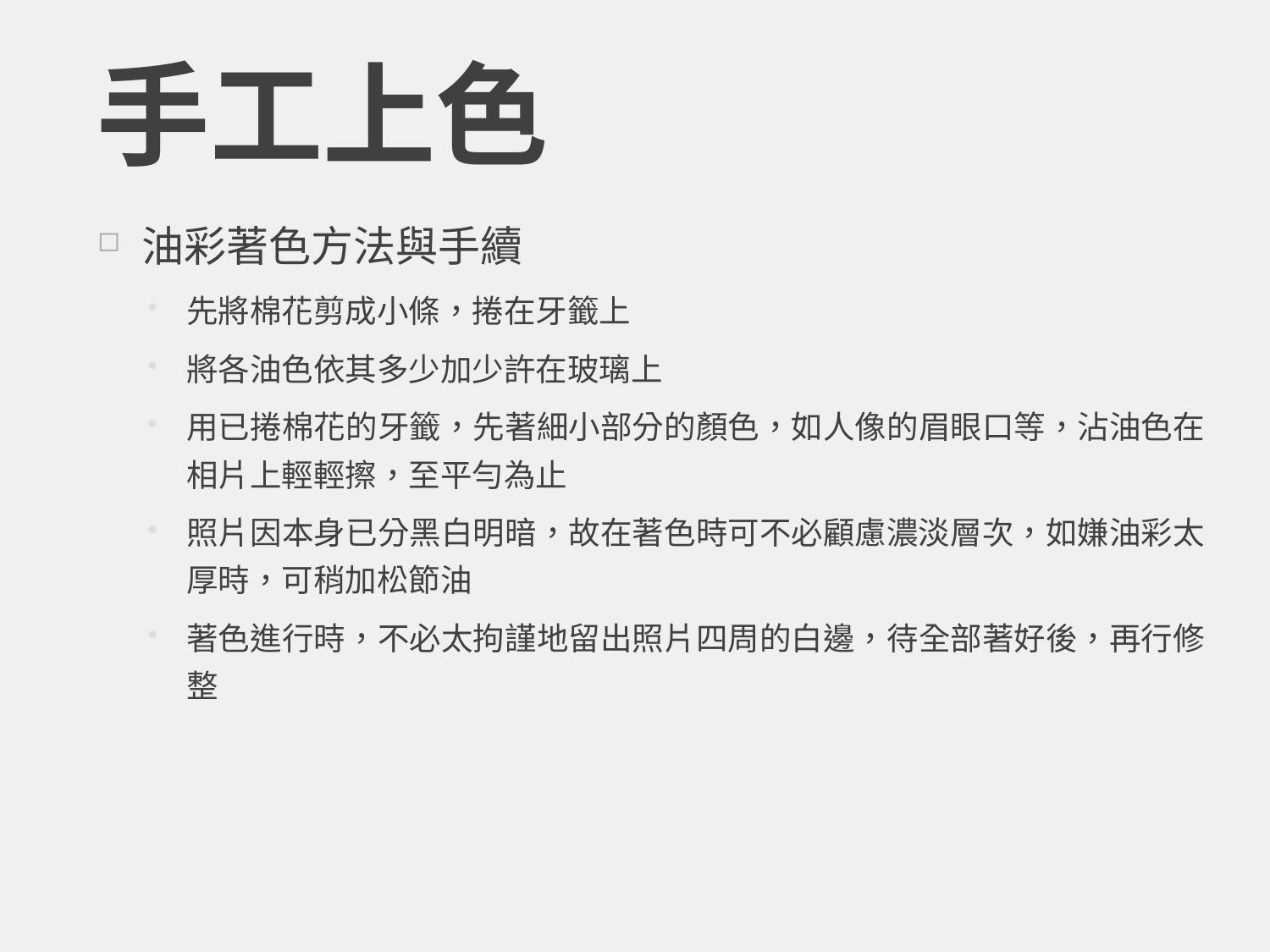

# 手工上色
油彩著色方法與手續
先將棉花剪成小條，捲在牙籤上
將各油色依其多少加少許在玻璃上
用已捲棉花的牙籤，先著細小部分的顏色，如人像的眉眼口等，沾油色在相片上輕輕擦，至平勻為止
照片因本身已分黑白明暗，故在著色時可不必顧慮濃淡層次，如嫌油彩太厚時，可稍加松節油
著色進行時，不必太拘謹地留出照片四周的白邊，待全部著好後，再行修整